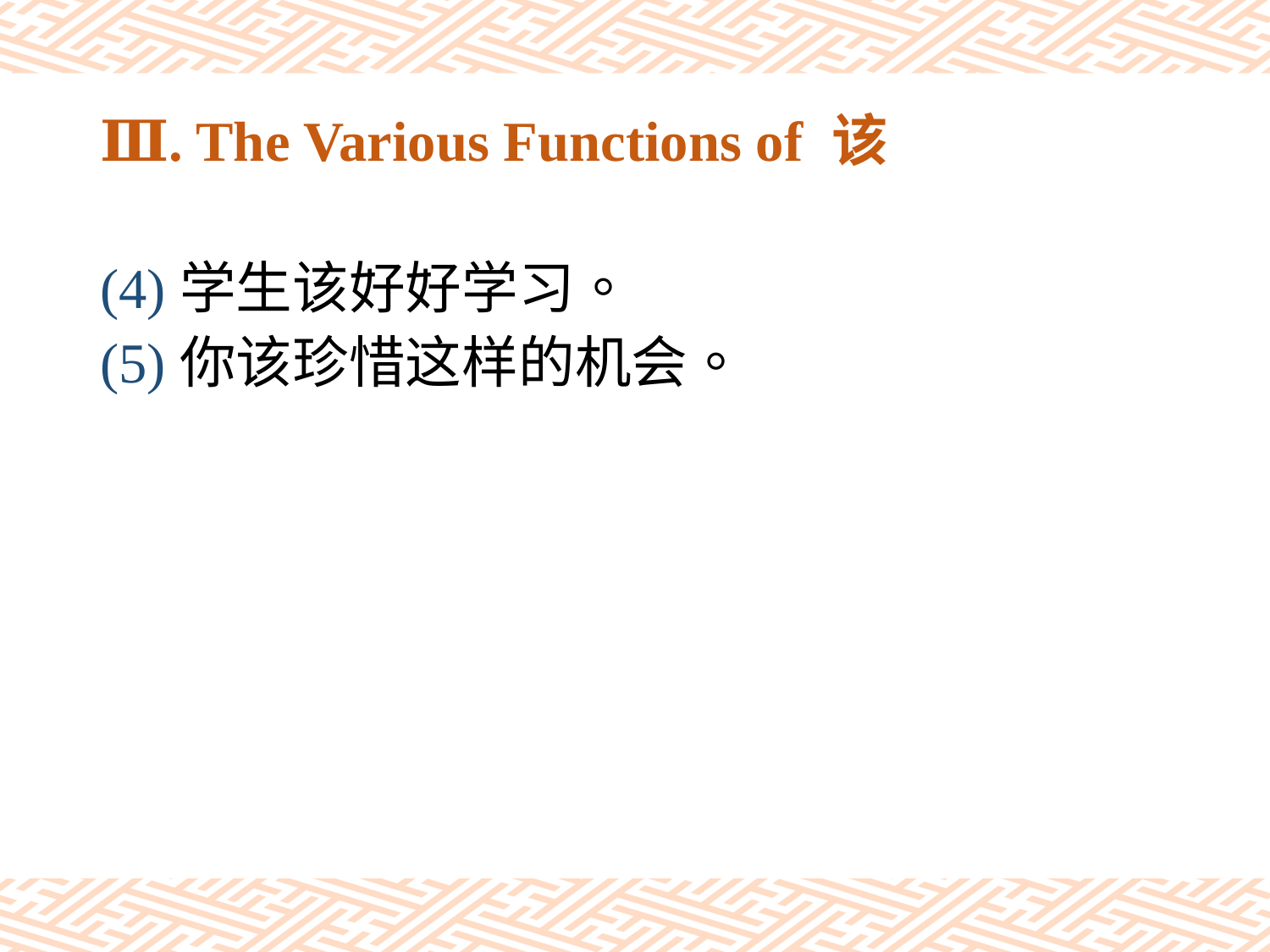

# Ⅲ. The Various Functions of 该
(4)学生该好好学习。
(5)你该珍惜这样的机会。